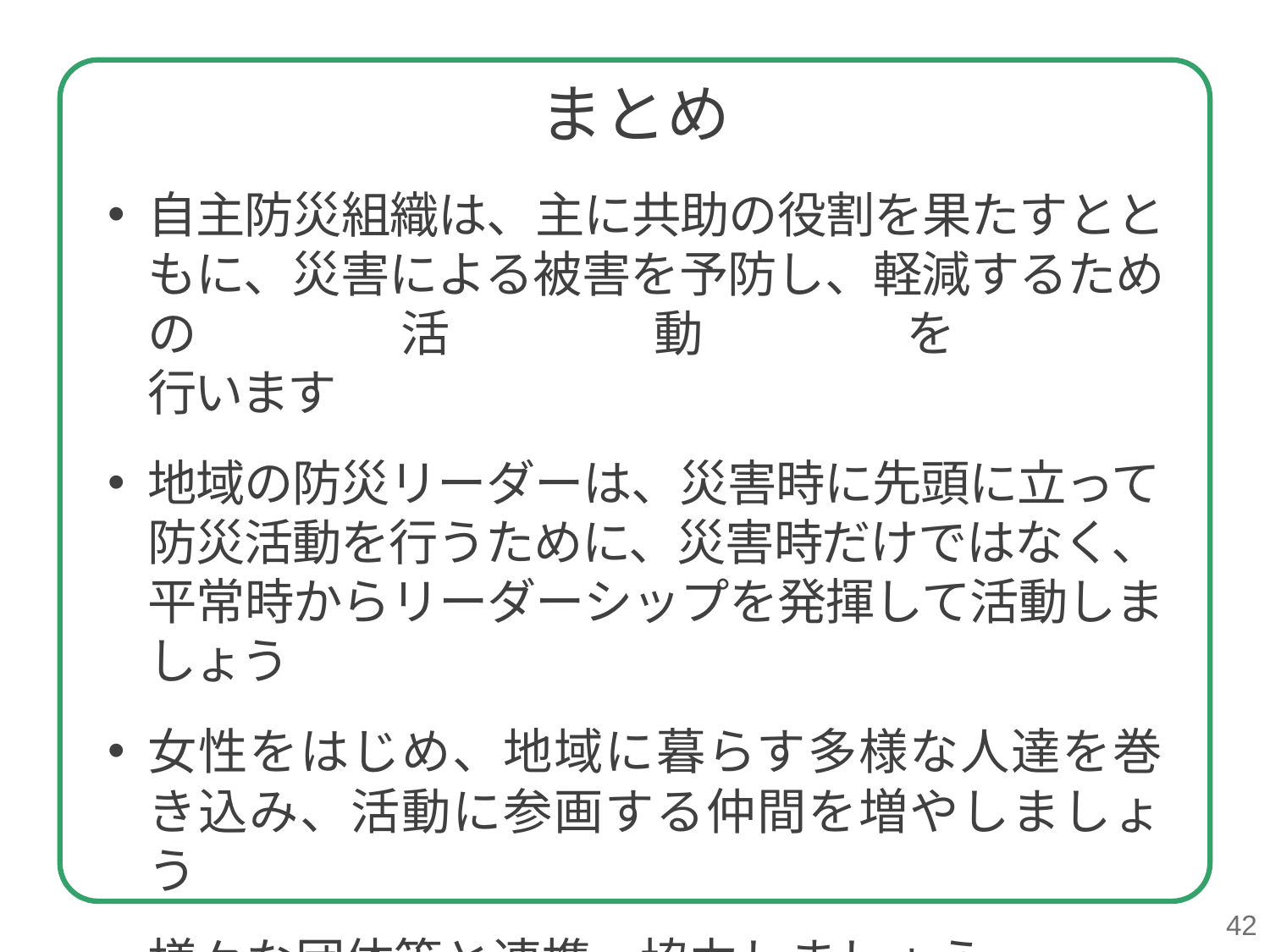

まとめ
自主防災組織は、主に共助の役割を果たすとともに、災害による被害を予防し、軽減するための活動を
行います
地域の防災リーダーは、災害時に先頭に立って
防災活動を行うために、災害時だけではなく、
平常時からリーダーシップを発揮して活動しましょう
女性をはじめ、地域に暮らす多様な人達を巻き込み、活動に参画する仲間を増やしましょう
様々な団体等と連携・協力しましょう
42